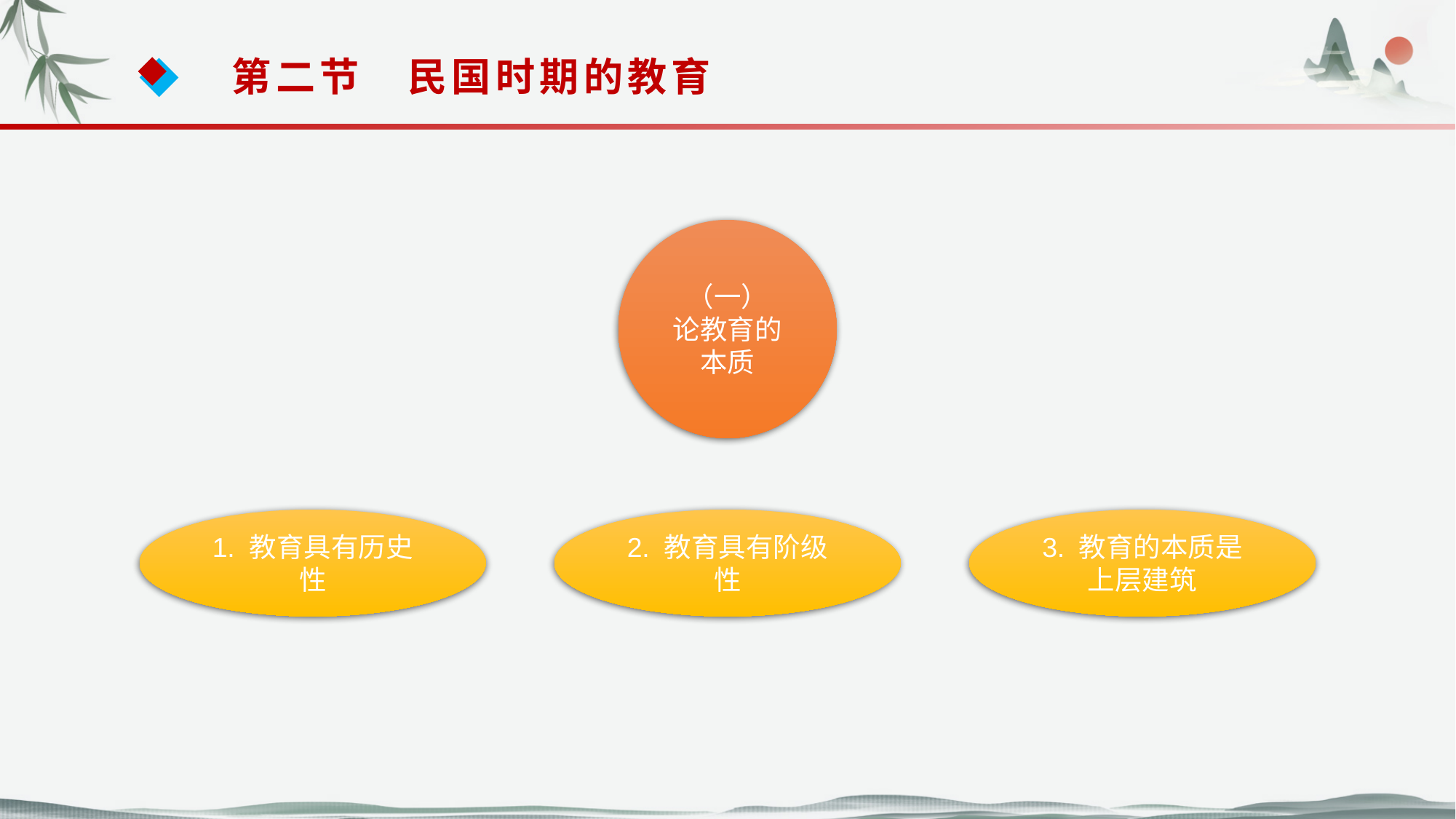

第二节　民国时期的教育

（一）
论教育的本质
3. 教育的本质是上层建筑
1. 教育具有历史性
2. 教育具有阶级性